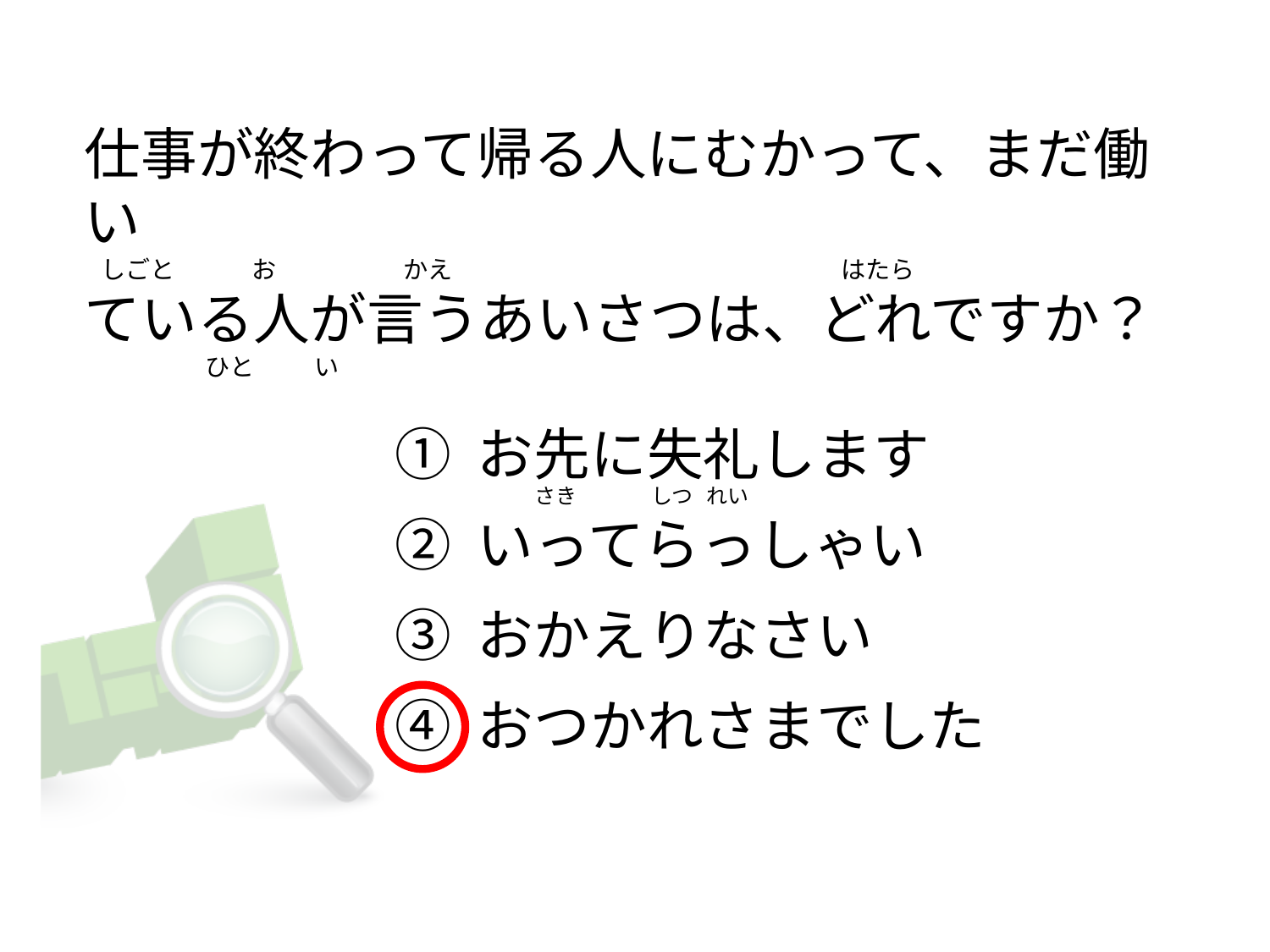

# 仕事が終わって帰る人にむかって、まだ働い    しごと              お                       かえ                                                                  　はたら  ている人が言うあいさつは、どれですか？                       ひと           い
① お先に失礼します
② いってらっしゃい
③ おかえりなさい
④ おつかれさまでした
            さき                しつ   れい